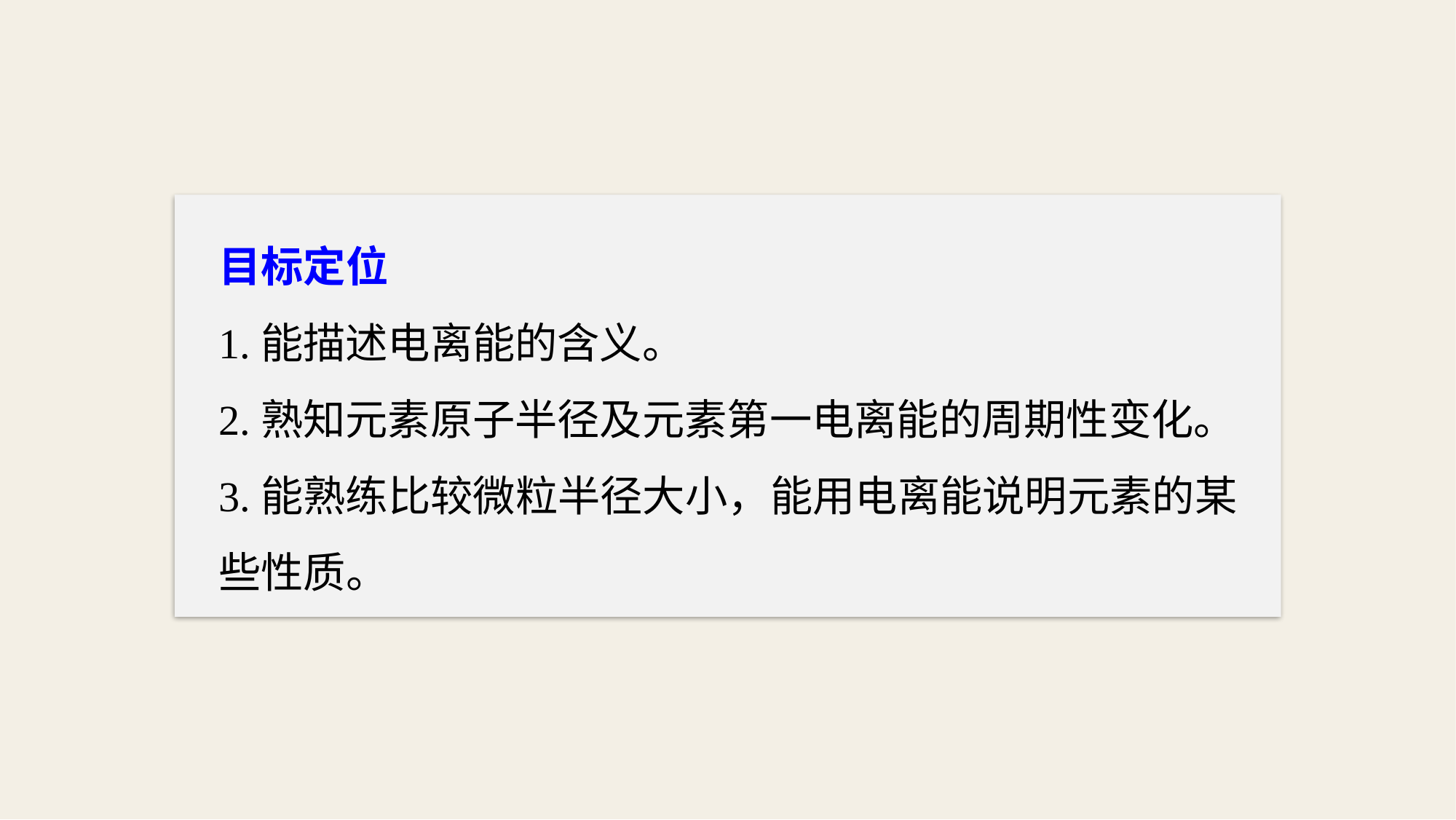

目标定位
1.能描述电离能的含义。
2.熟知元素原子半径及元素第一电离能的周期性变化。
3.能熟练比较微粒半径大小，能用电离能说明元素的某些性质。